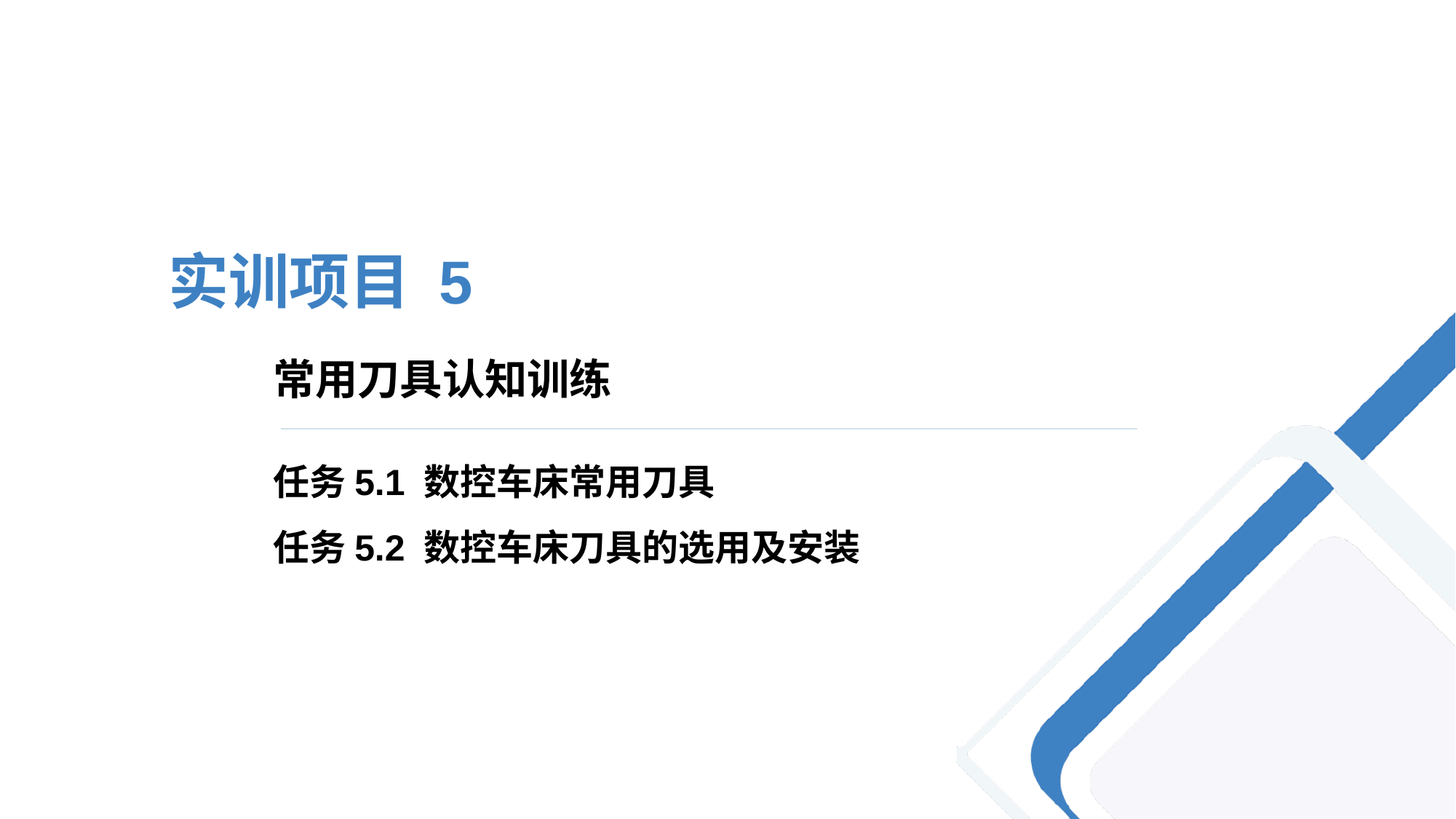

实训项目 5
# 常用刀具认知训练
任务5.1 数控车床常用刀具
任务5.2 数控车床刀具的选用及安装